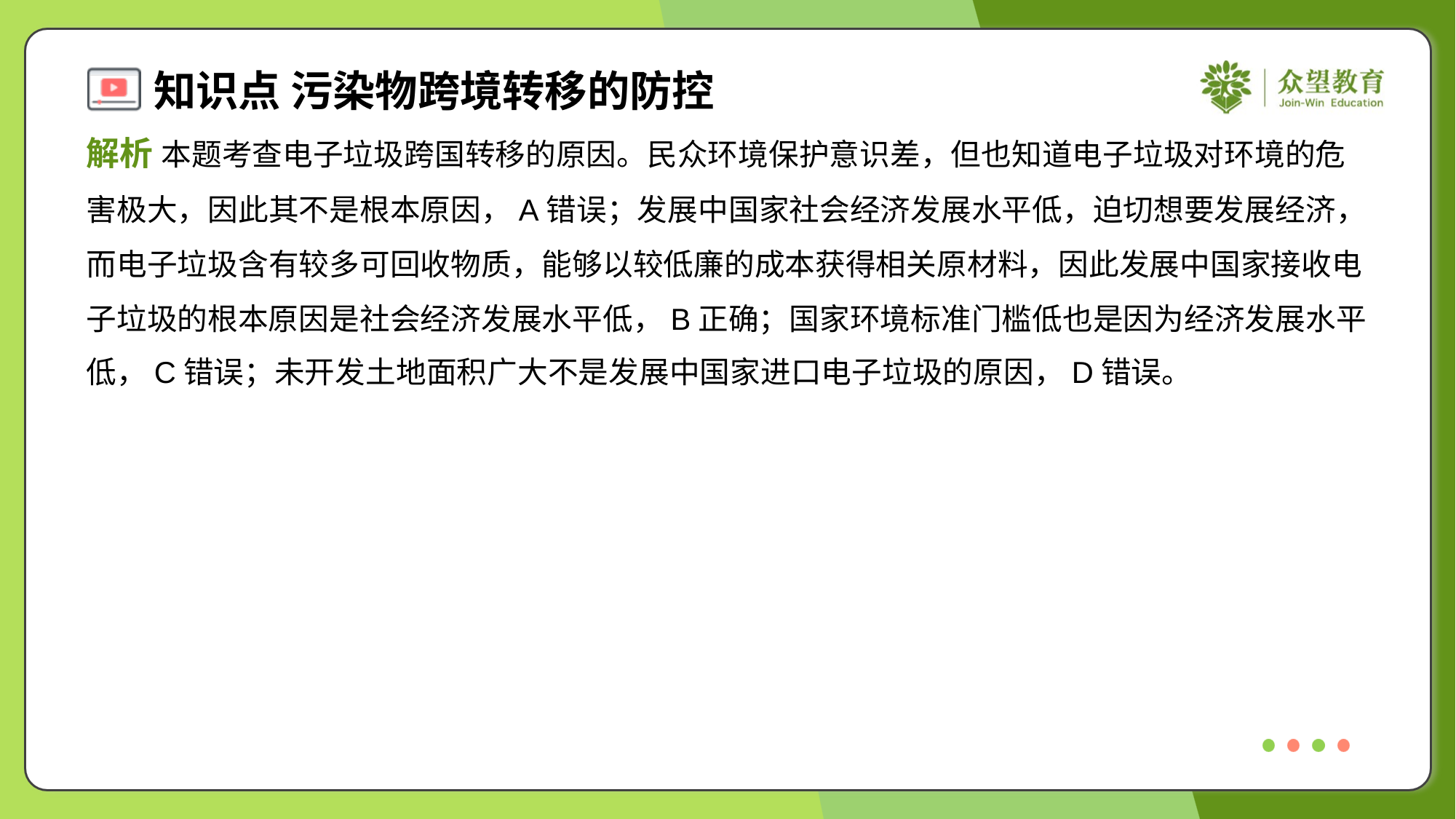

解析 本题考查电子垃圾跨国转移的原因。民众环境保护意识差，但也知道电子垃圾对环境的危
害极大，因此其不是根本原因，A错误；发展中国家社会经济发展水平低，迫切想要发展经济，
而电子垃圾含有较多可回收物质，能够以较低廉的成本获得相关原材料，因此发展中国家接收电
子垃圾的根本原因是社会经济发展水平低，B正确；国家环境标准门槛低也是因为经济发展水平
低，C错误；未开发土地面积广大不是发展中国家进口电子垃圾的原因，D错误。